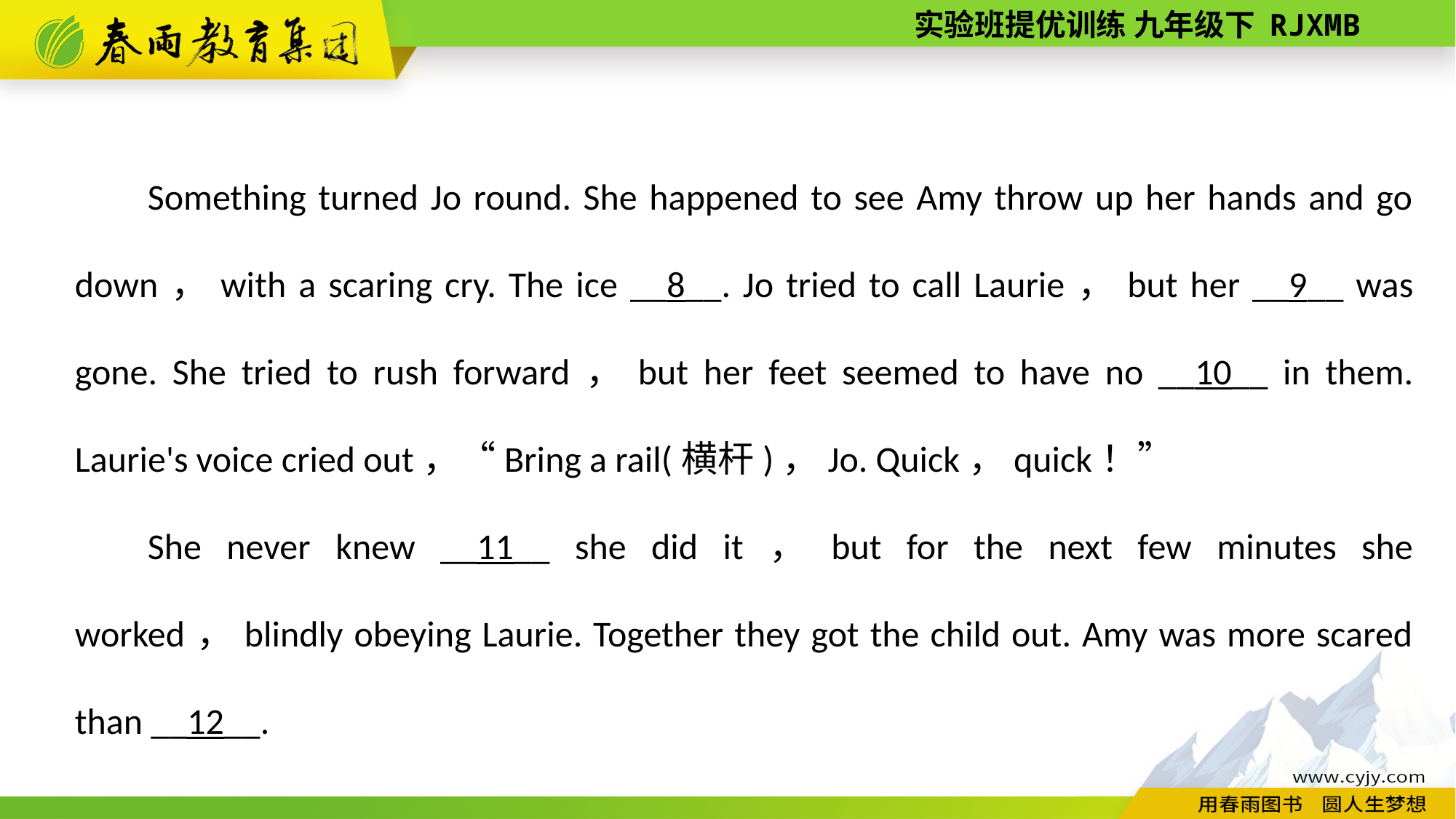

Something turned Jo round. She happened to see Amy throw up her hands and go down，with a scaring cry. The ice __8__. Jo tried to call Laurie，but her __9__ was gone. She tried to rush forward，but her feet seemed to have no __10__ in them. Laurie's voice cried out，“Bring a rail(横杆)，Jo. Quick，quick！”
She never knew __11__ she did it，but for the next few minutes she worked，blindly obeying Laurie. Together they got the child out. Amy was more scared than __12__.